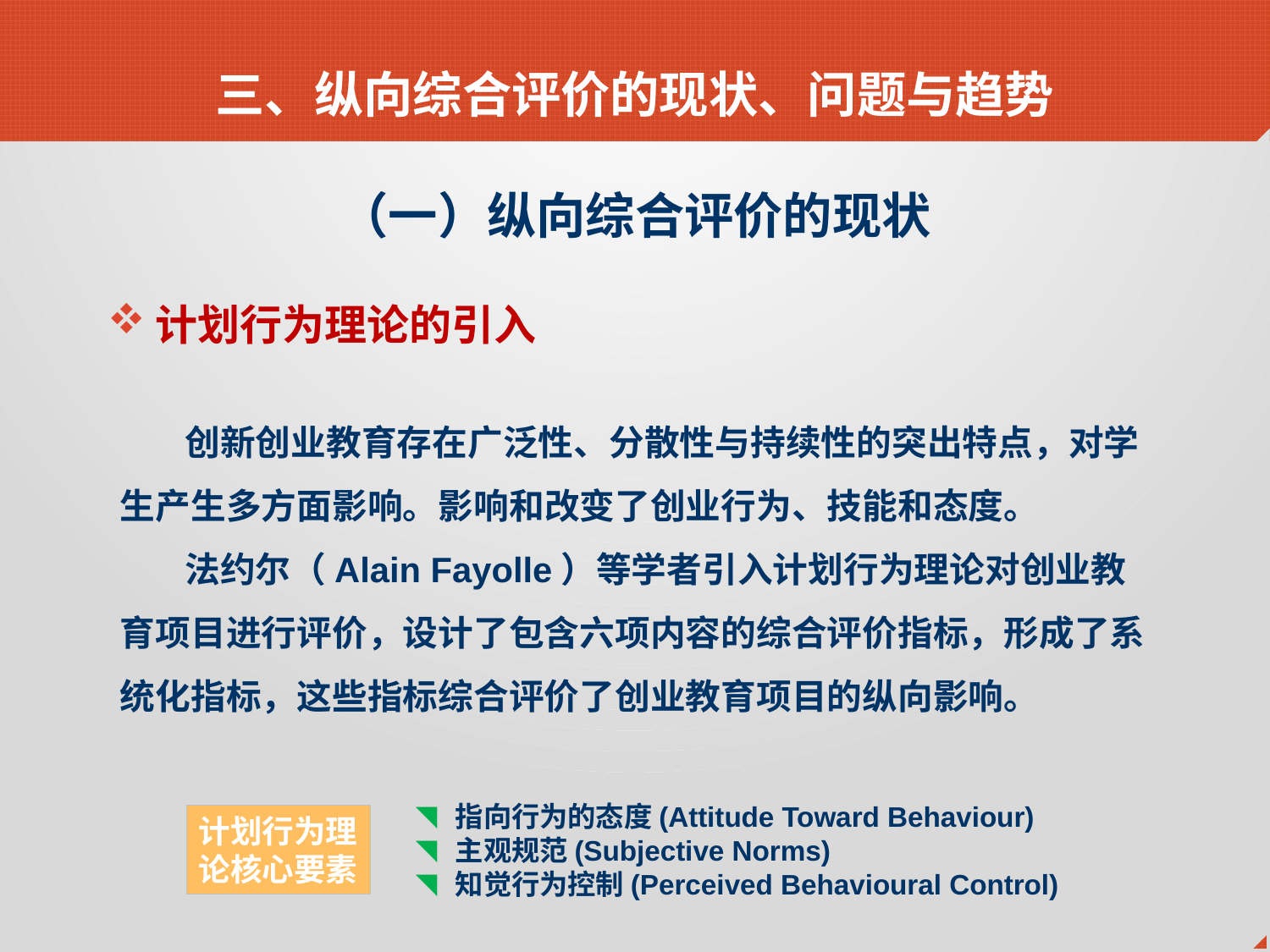

三、纵向综合评价的现状、问题与趋势
（一）纵向综合评价的现状

计划行为理论的引入
       创新创业教育存在广泛性、分散性与持续性的突出特点，对学生产生多方面影响。影响和改变了创业行为、技能和态度。
       法约尔（Alain Fayolle）等学者引入计划行为理论对创业教育项目进行评价，设计了包含六项内容的综合评价指标，形成了系统化指标，这些指标综合评价了创业教育项目的纵向影响。
指向行为的态度(Attitude Toward Behaviour)
主观规范(Subjective Norms)
知觉行为控制(Perceived Behavioural Control)
计划行为理
论核心要素